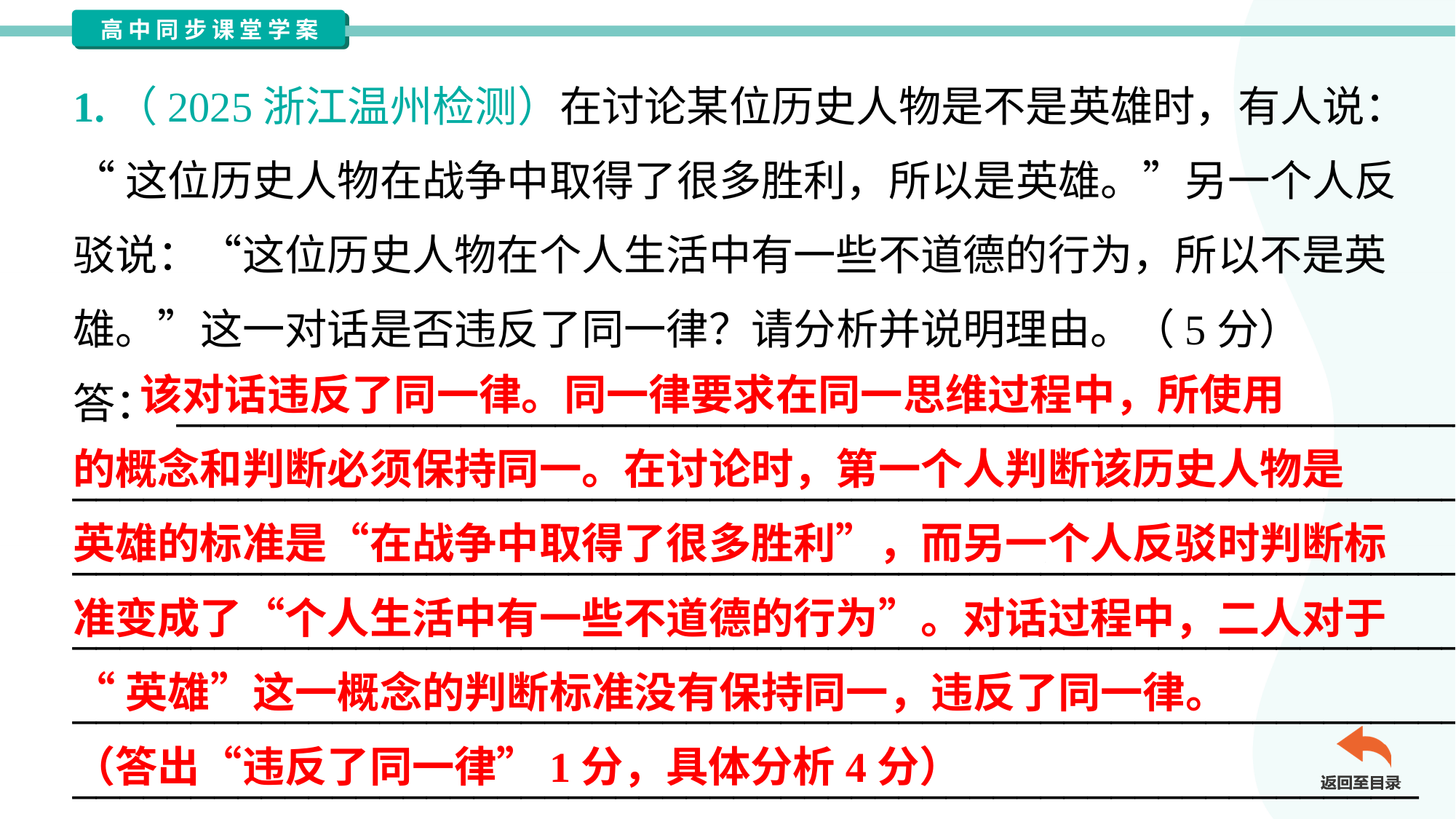

1.（2025浙江温州检测）在讨论某位历史人物是不是英雄时，有人说：
“这位历史人物在战争中取得了很多胜利，所以是英雄。”另一个人反
驳说：“这位历史人物在个人生活中有一些不道德的行为，所以不是英
雄。”这一对话是否违反了同一律？请分析并说明理由。（5分）
答： ________________________________________________________
_____________________________________________________________
_____________________________________________________________
_____________________________________________________________
_____________________________________________________________
_________________________________________________________
      该对话违反了同一律。同一律要求在同一思维过程中，所使用
的概念和判断必须保持同一。在讨论时，第一个人判断该历史人物是
英雄的标准是“在战争中取得了很多胜利”，而另一个人反驳时判断标
准变成了“个人生活中有一些不道德的行为”。对话过程中，二人对于
“英雄”这一概念的判断标准没有保持同一，违反了同一律。
（答出“违反了同一律”1分，具体分析4分）